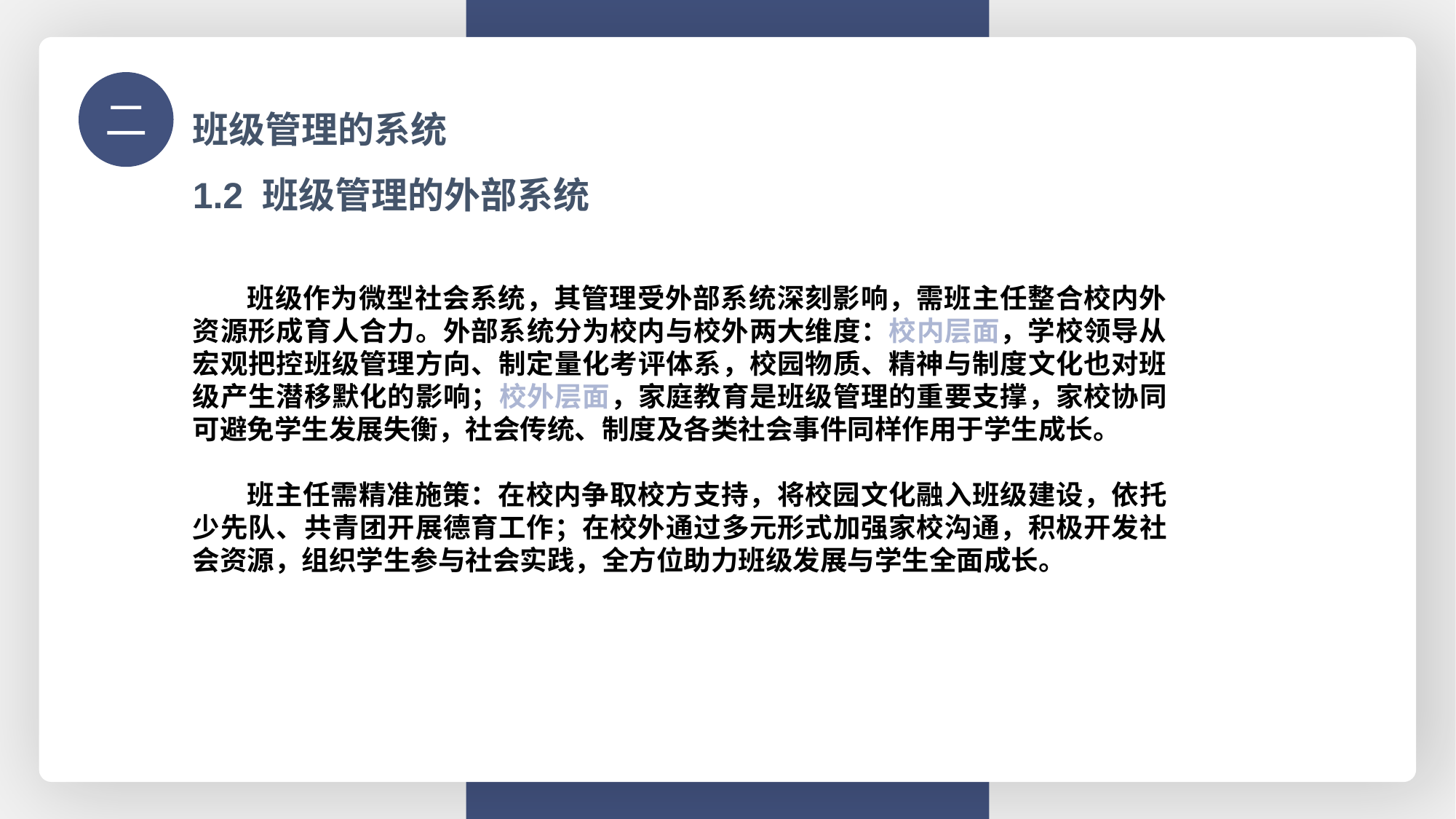

班级管理的系统
二
1.2 班级管理的外部系统
       班级作为微型社会系统，其管理受外部系统深刻影响，需班主任整合校内外资源形成育人合力。外部系统分为校内与校外两大维度：校内层面，学校领导从宏观把控班级管理方向、制定量化考评体系，校园物质、精神与制度文化也对班级产生潜移默化的影响；校外层面，家庭教育是班级管理的重要支撑，家校协同可避免学生发展失衡，社会传统、制度及各类社会事件同样作用于学生成长。

       班主任需精准施策：在校内争取校方支持，将校园文化融入班级建设，依托少先队、共青团开展德育工作；在校外通过多元形式加强家校沟通，积极开发社会资源，组织学生参与社会实践，全方位助力班级发展与学生全面成长。